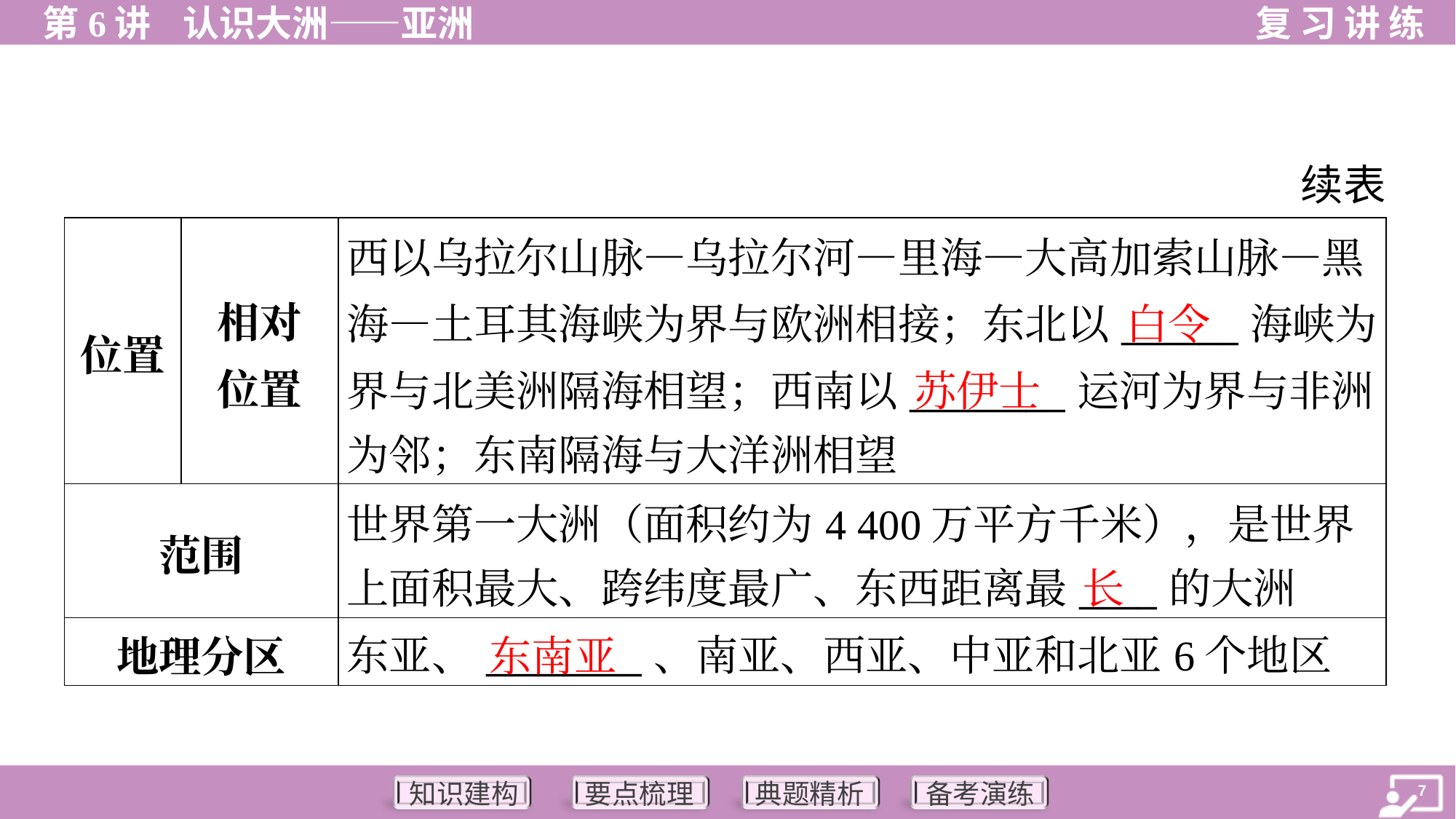

续表
| 位置 | 相对 位置 | 西以乌拉尔山脉—乌拉尔河—里海—大高加索山脉—黑 海—土耳其海峡为界与欧洲相接；东北以\_\_\_\_\_\_海峡为 界与北美洲隔海相望；西南以\_\_\_\_\_\_\_\_运河为界与非洲 为邻；东南隔海与大洋洲相望 |
| --- | --- | --- |
| 范围 |  | 世界第一大洲（面积约为4 400万平方千米），是世界 上面积最大、跨纬度最广、东西距离最\_\_\_\_的大洲 |
| 地理分区 |  | 东亚、\_\_\_\_\_\_\_\_、南亚、西亚、中亚和北亚6个地区 |
白令
苏伊士
长
东南亚